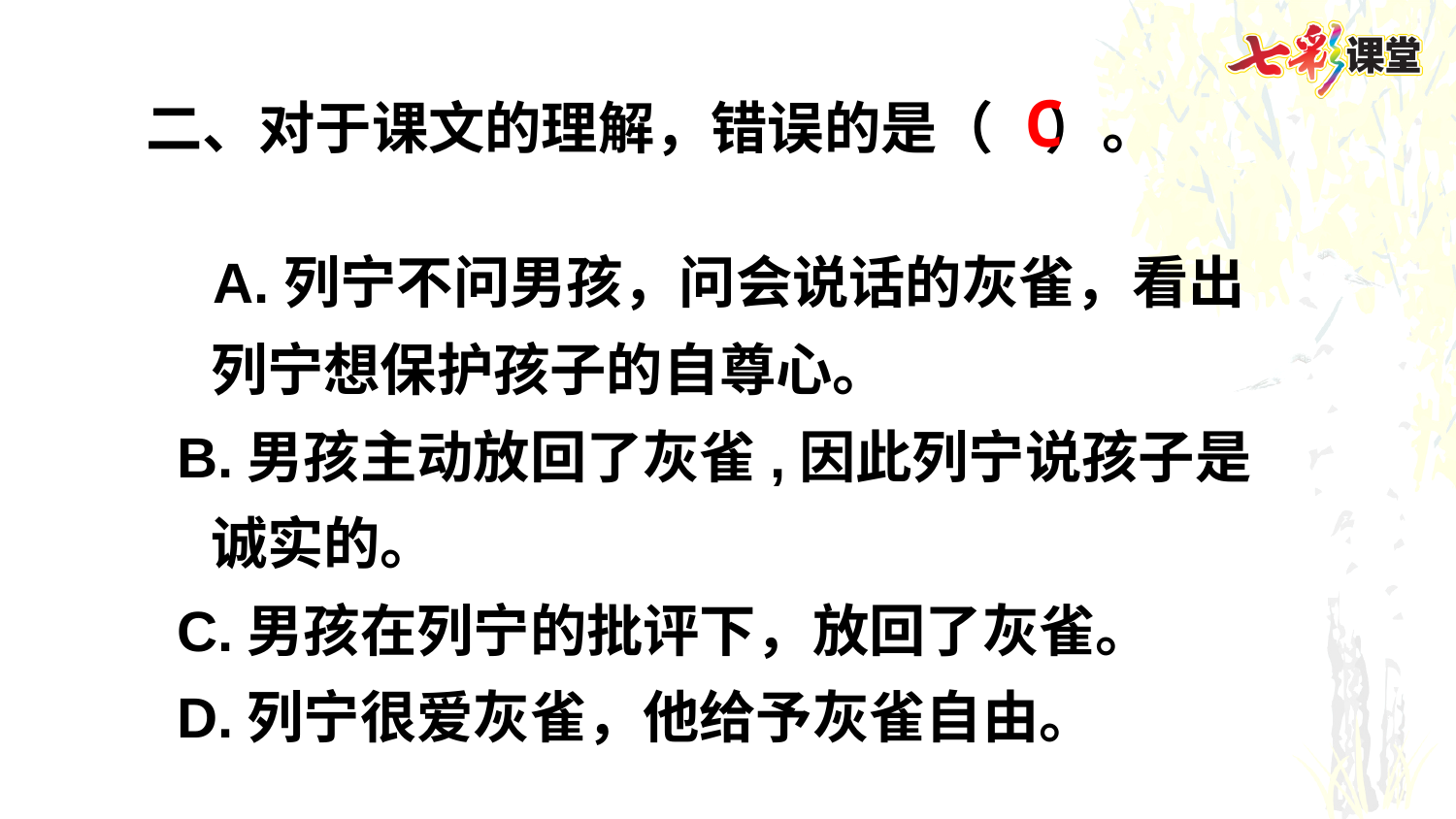

C
二、对于课文的理解，错误的是（    ）。

  A.列宁不问男孩，问会说话的灰雀，看出
    列宁想保护孩子的自尊心。
  B.男孩主动放回了灰雀,因此列宁说孩子是
    诚实的。
  C.男孩在列宁的批评下，放回了灰雀。
  D.列宁很爱灰雀，他给予灰雀自由。